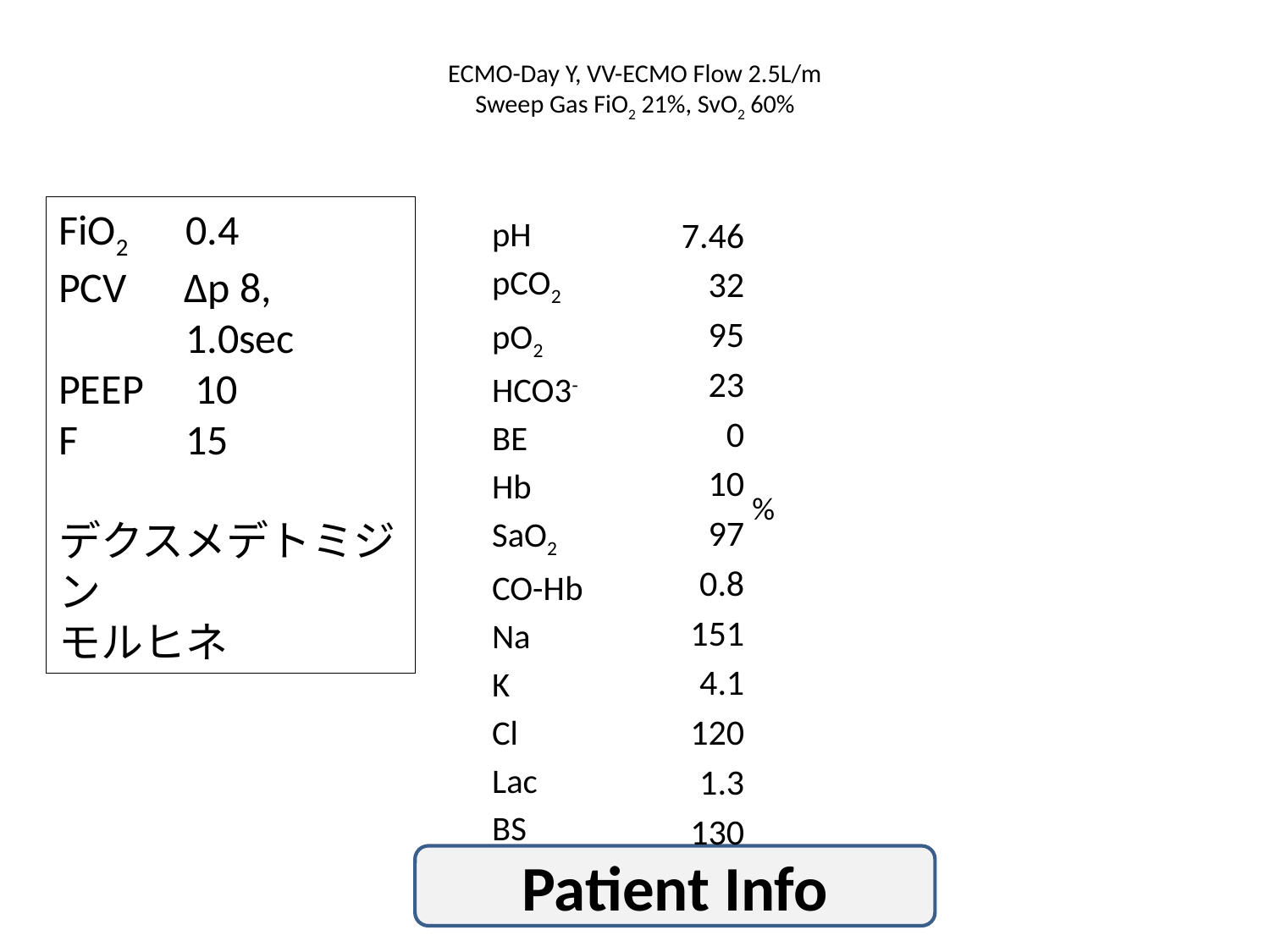

# ECMO-Day Y, VV-ECMO Flow 2.5L/m Sweep Gas FiO2 21%, SvO2 60%
FiO2	0.4
PCV      Δp 8, 		1.0sec
PEEP 	 10
F 	15

デクスメデトミジン
モルヒネ
pH
pCO2
pO2
HCO3-
BE
Hb
SaO2
CO-Hb
Na
K
Cl
Lac
BS
7.46
32
95
23
0
10
97
0.8
151
4.1
120
1.3
130
%
Patient Info